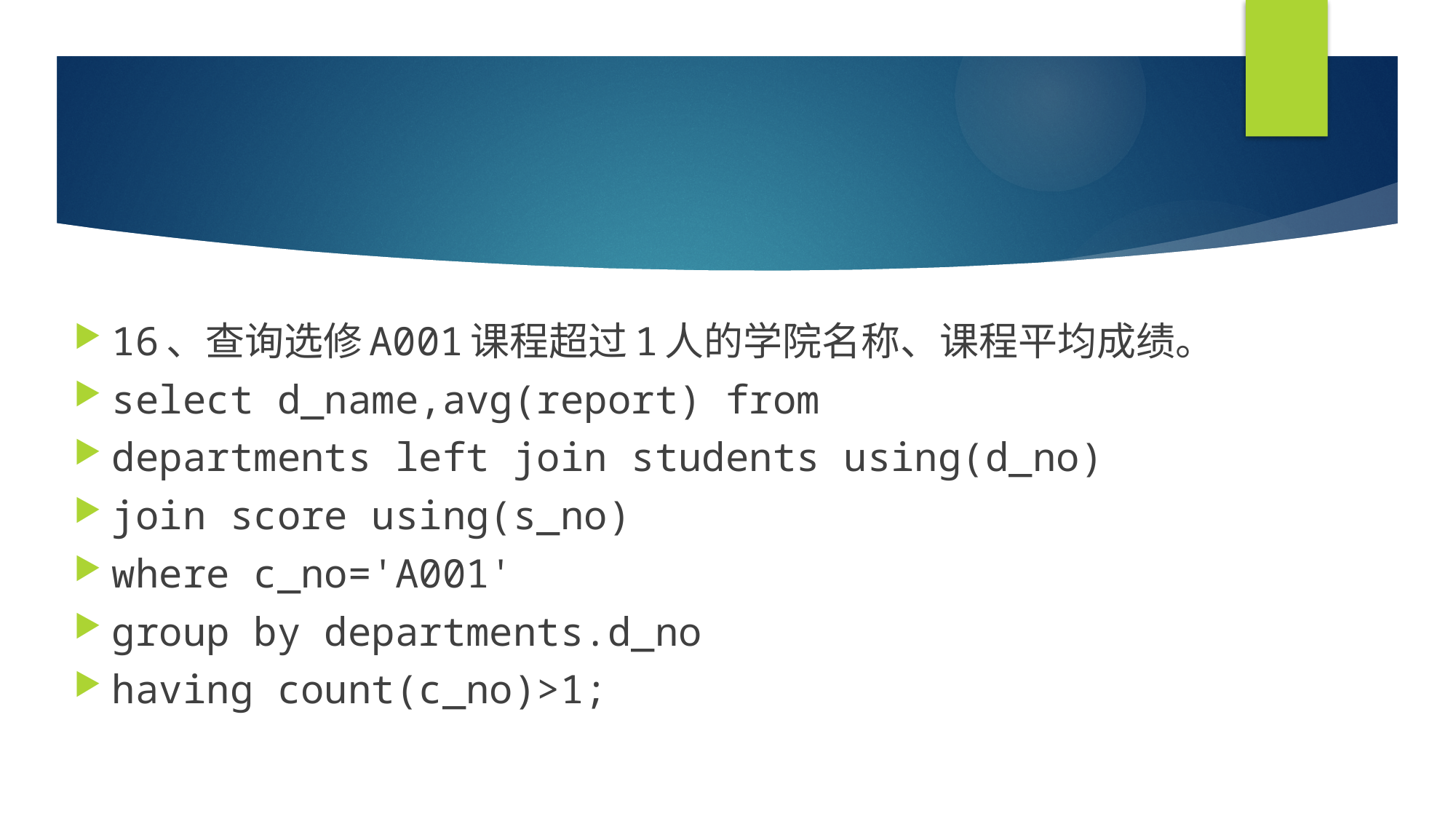

#
16、查询选修A001课程超过1人的学院名称、课程平均成绩。
select d_name,avg(report) from
departments left join students using(d_no)
join score using(s_no)
where c_no='A001'
group by departments.d_no
having count(c_no)>1;